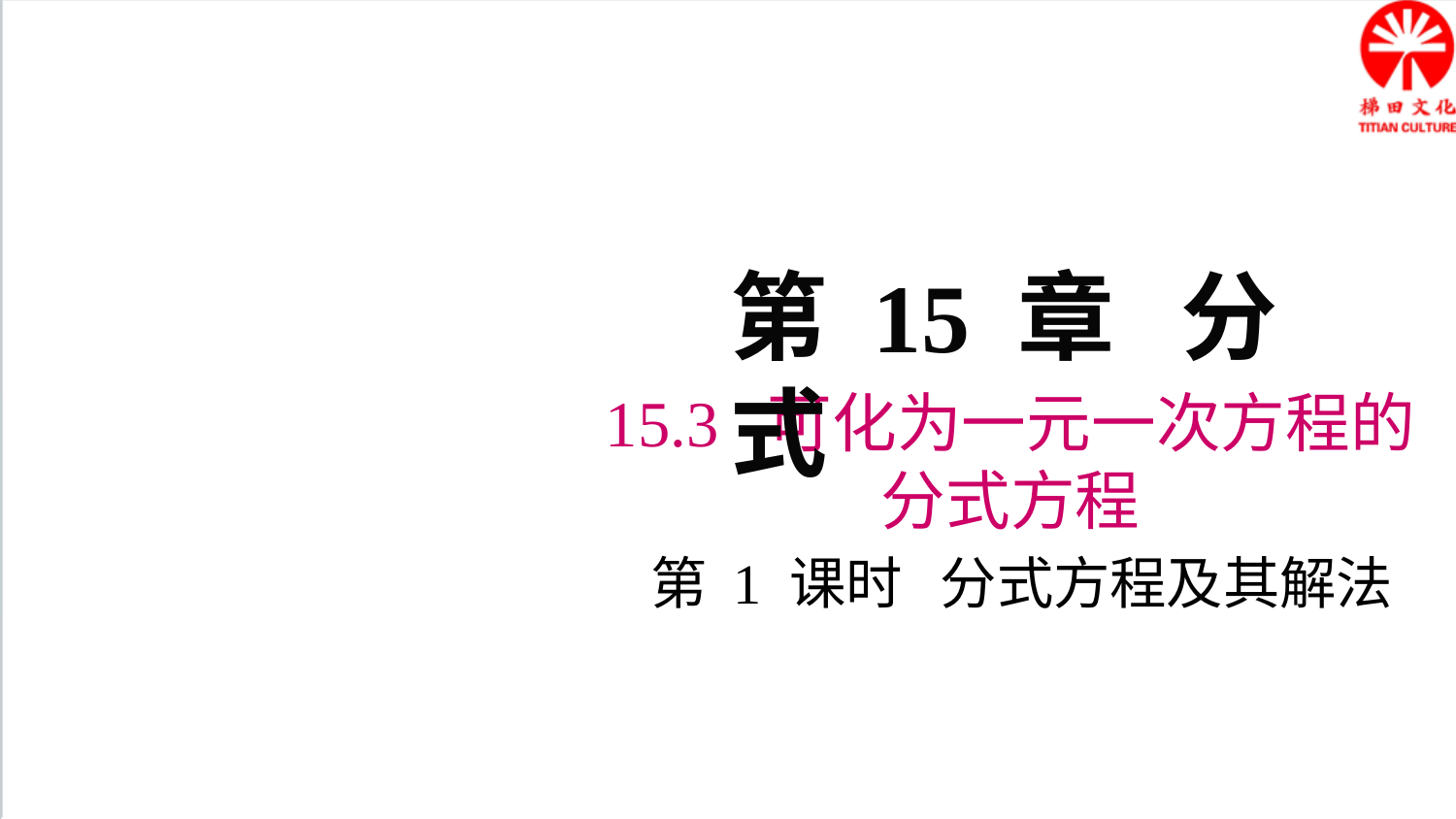

第 15 章   分 式
15.3  可化为一元一次方程的
分式方程
第 1 课时   分式方程及其解法